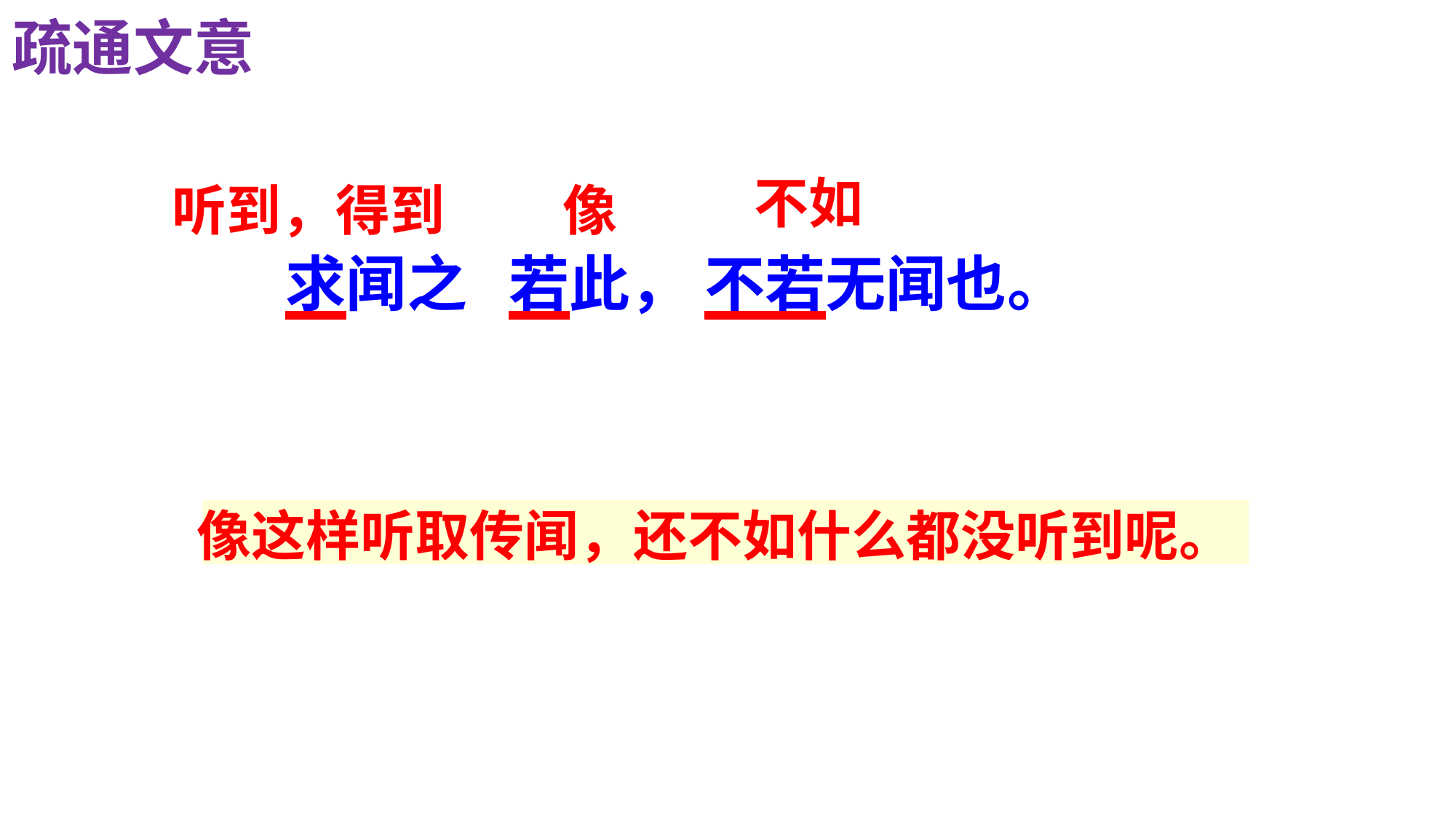

疏通文意
不如
听到，得到
像
求闻之   若此， 不若无闻也。
像这样听取传闻，还不如什么都没听到呢。